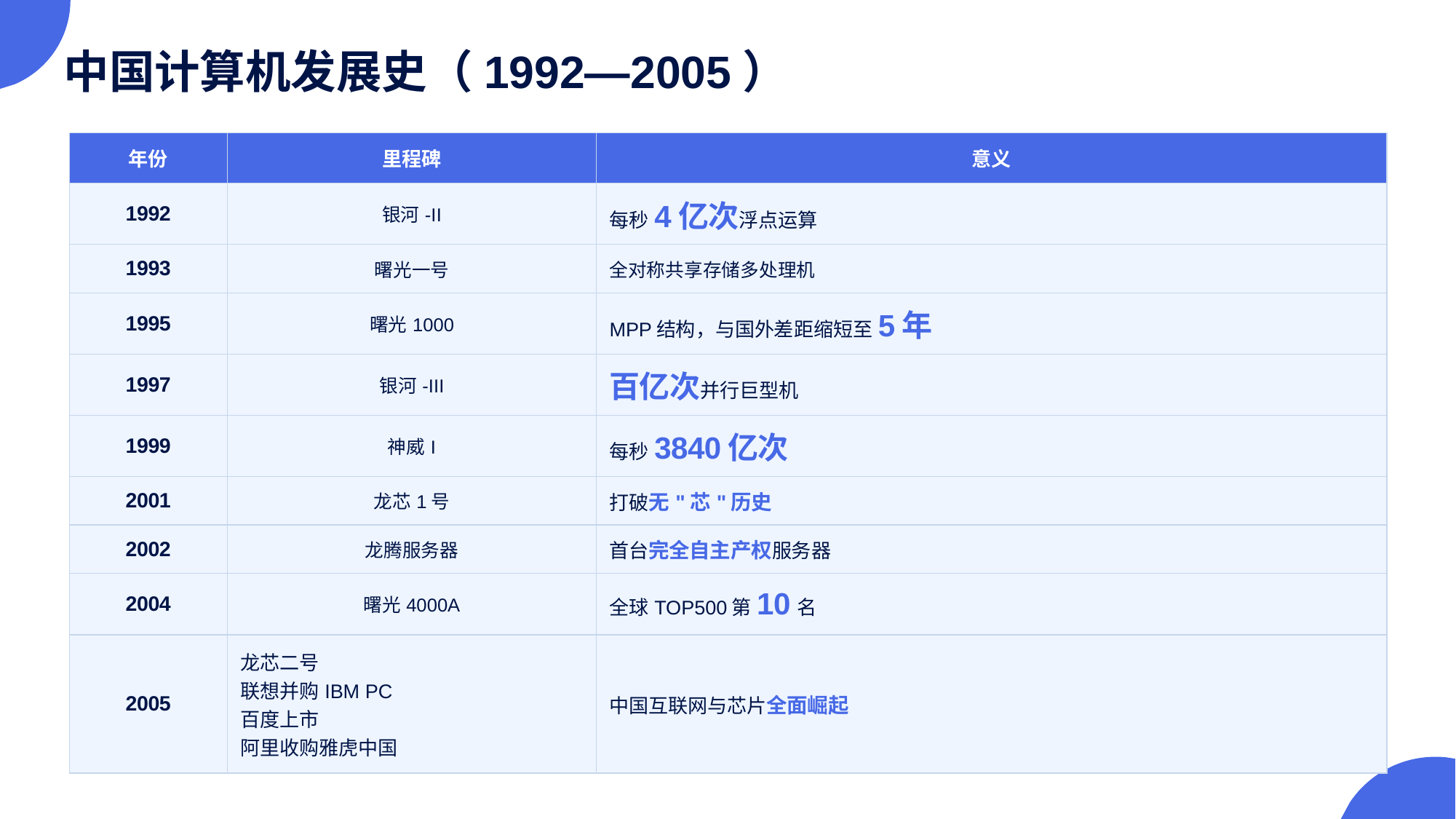

中国计算机发展史（1992—2005）
| 年份 | 里程碑 | 意义 |
| --- | --- | --- |
| 1992 | 银河-II | 每秒4亿次浮点运算 |
| 1993 | 曙光一号 | 全对称共享存储多处理机 |
| 1995 | 曙光1000 | MPP结构，与国外差距缩短至5年 |
| 1997 | 银河-III | 百亿次并行巨型机 |
| 1999 | 神威I | 每秒3840亿次 |
| 2001 | 龙芯1号 | 打破无"芯"历史 |
| 2002 | 龙腾服务器 | 首台完全自主产权服务器 |
| 2004 | 曙光4000A | 全球TOP500第10名 |
| 2005 | 龙芯二号 联想并购IBM PC 百度上市 阿里收购雅虎中国 | 中国互联网与芯片全面崛起 |